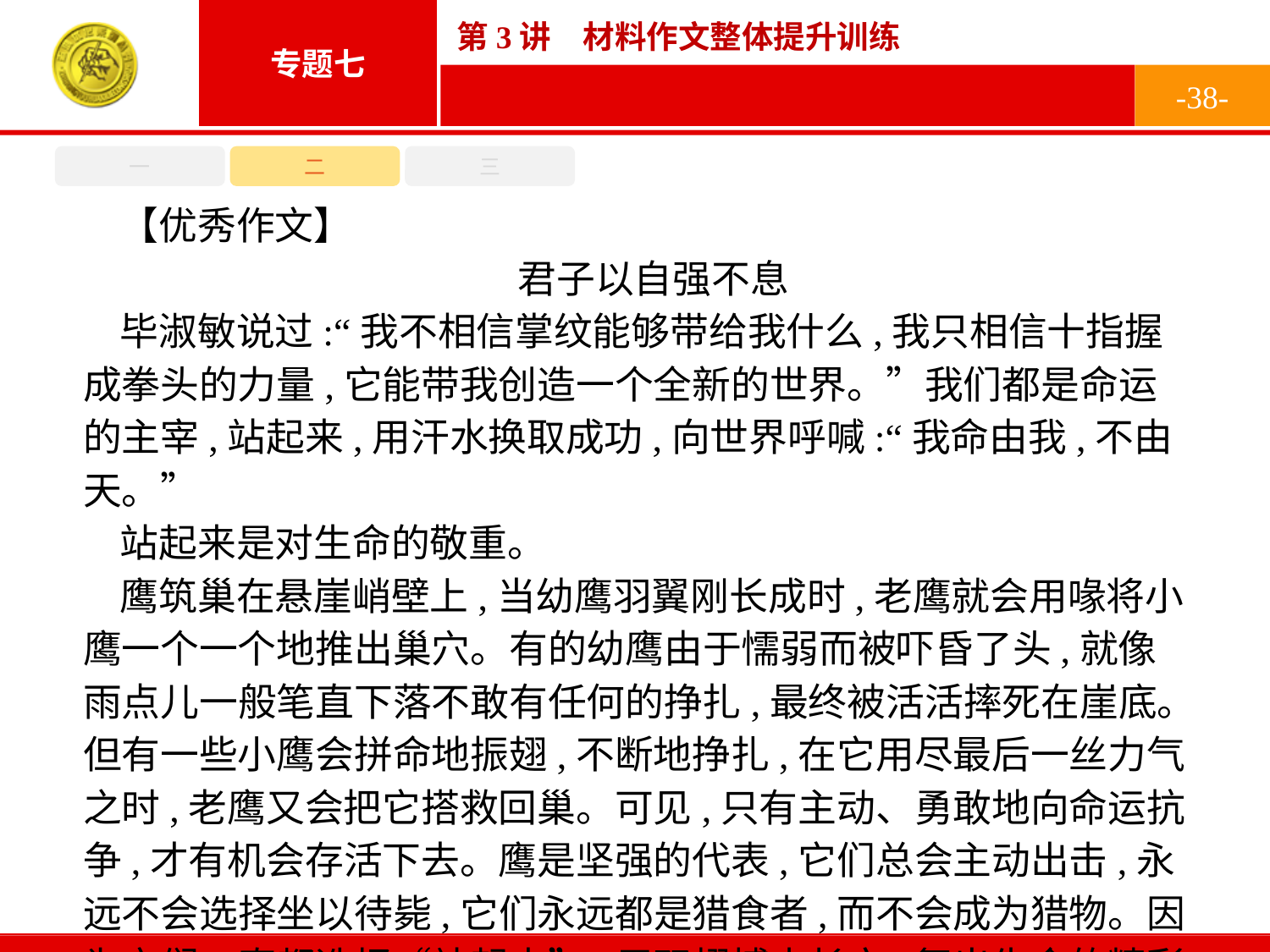

-38-
一
二
三
【优秀作文】
君子以自强不息
毕淑敏说过:“我不相信掌纹能够带给我什么,我只相信十指握成拳头的力量,它能带我创造一个全新的世界。”我们都是命运的主宰,站起来,用汗水换取成功,向世界呼喊:“我命由我,不由天。”
站起来是对生命的敬重。
鹰筑巢在悬崖峭壁上,当幼鹰羽翼刚长成时,老鹰就会用喙将小鹰一个一个地推出巢穴。有的幼鹰由于懦弱而被吓昏了头,就像雨点儿一般笔直下落不敢有任何的挣扎,最终被活活摔死在崖底。但有一些小鹰会拼命地振翅,不断地挣扎,在它用尽最后一丝力气之时,老鹰又会把它搭救回巢。可见,只有主动、勇敢地向命运抗争,才有机会存活下去。鹰是坚强的代表,它们总会主动出击,永远不会选择坐以待毙,它们永远都是猎食者,而不会成为猎物。因为它们一直都选择“站起来”,用双翅搏击长空,舞出生命的精彩。